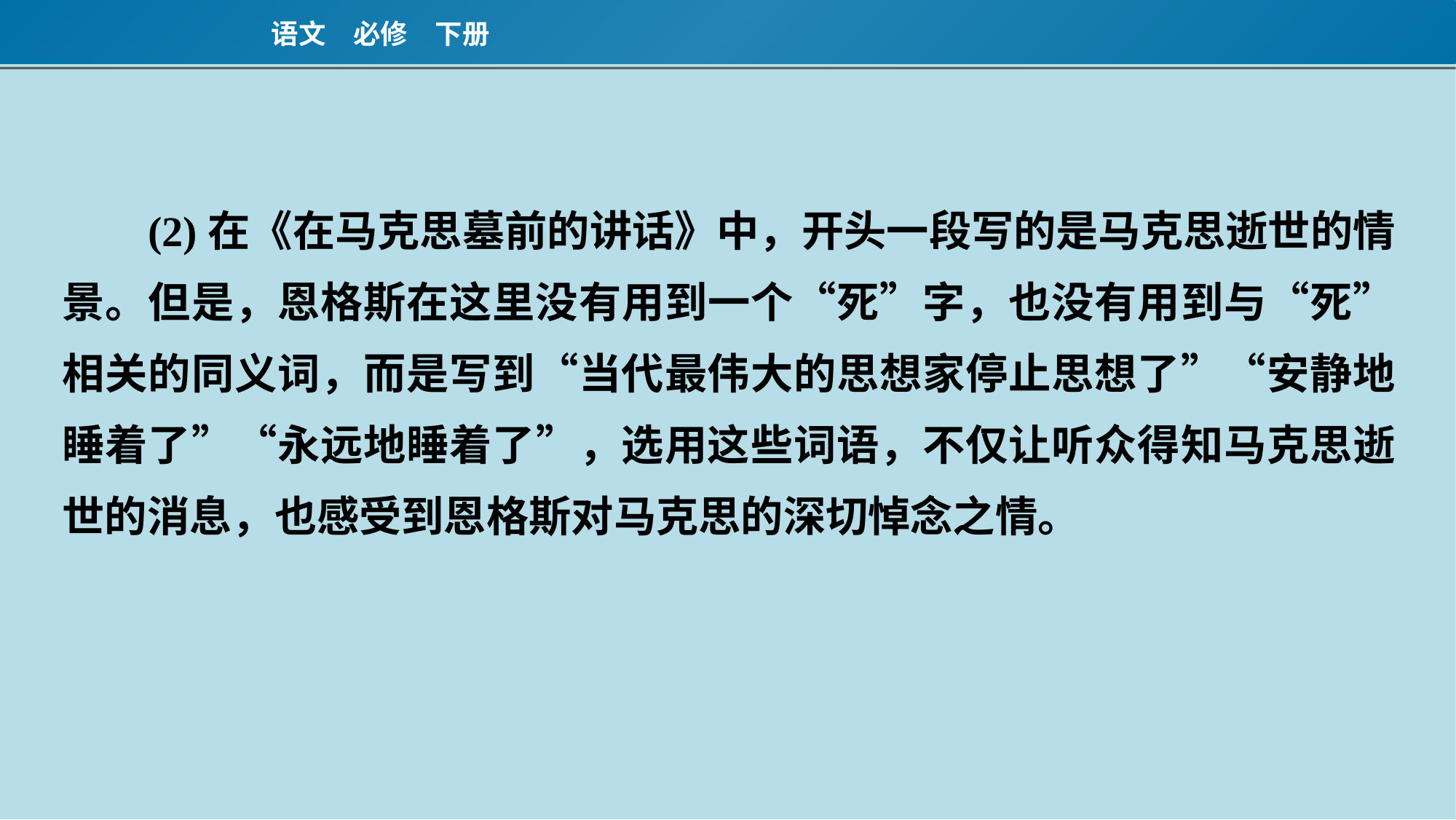

(2)在《在马克思墓前的讲话》中，开头一段写的是马克思逝世的情景。但是，恩格斯在这里没有用到一个“死”字，也没有用到与“死”相关的同义词，而是写到“当代最伟大的思想家停止思想了”“安静地睡着了”“永远地睡着了”，选用这些词语，不仅让听众得知马克思逝世的消息，也感受到恩格斯对马克思的深切悼念之情。